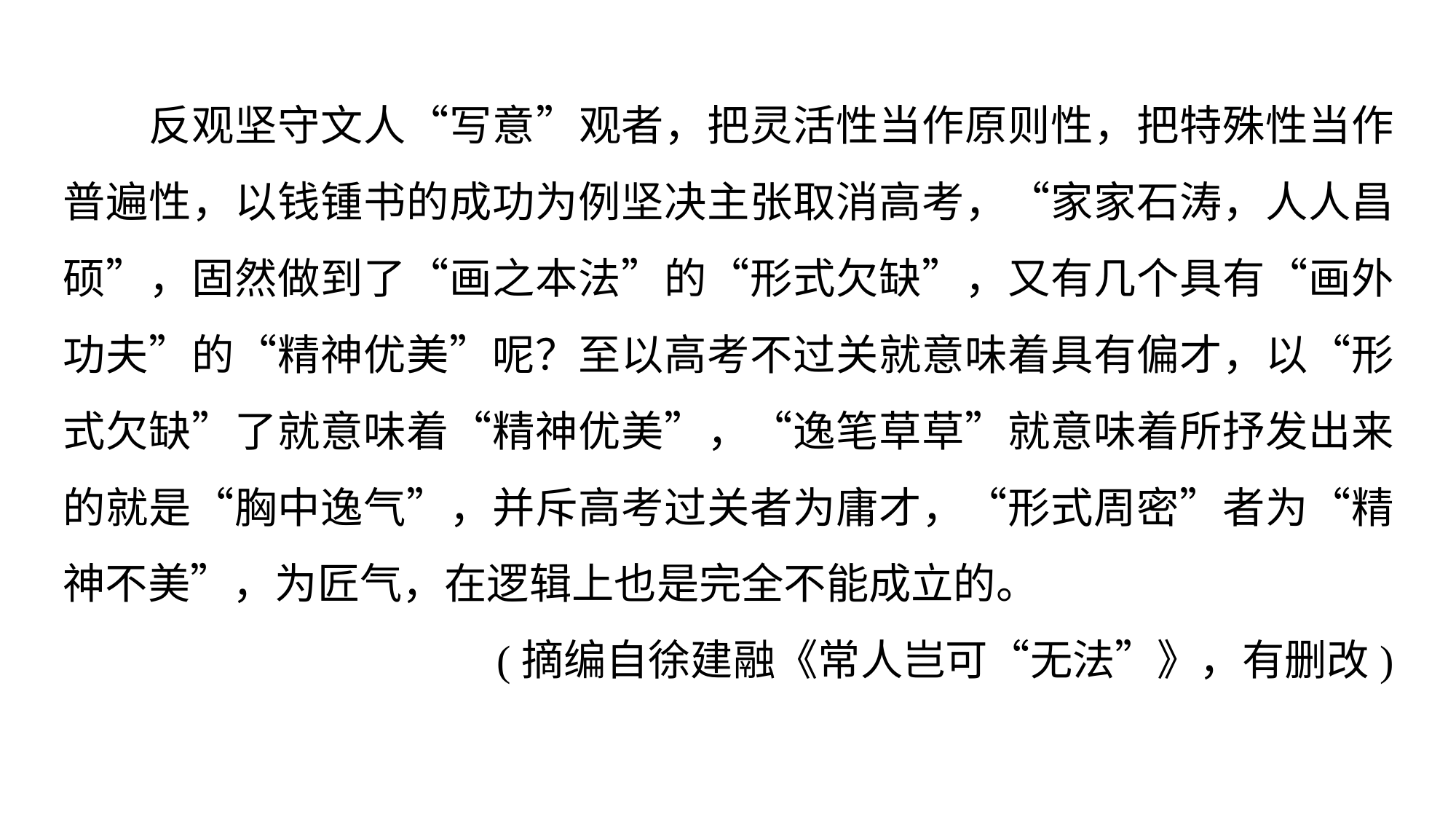

反观坚守文人“写意”观者，把灵活性当作原则性，把特殊性当作普遍性，以钱锺书的成功为例坚决主张取消高考，“家家石涛，人人昌硕”，固然做到了“画之本法”的“形式欠缺”，又有几个具有“画外功夫”的“精神优美”呢？至以高考不过关就意味着具有偏才，以“形式欠缺”了就意味着“精神优美”，“逸笔草草”就意味着所抒发出来的就是“胸中逸气”，并斥高考过关者为庸才，“形式周密”者为“精神不美”，为匠气，在逻辑上也是完全不能成立的。
(摘编自徐建融《常人岂可“无法”》，有删改)